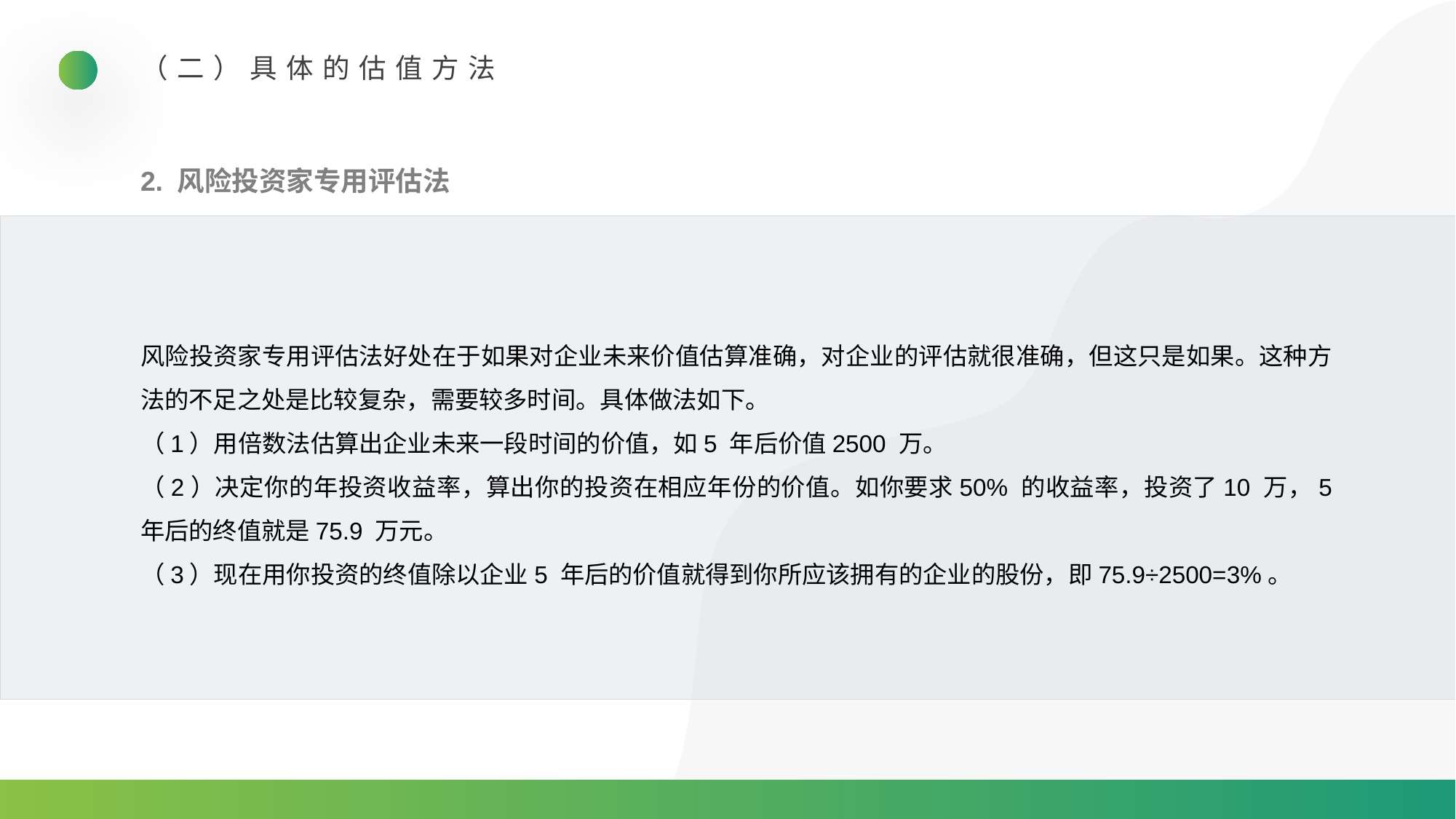

（二）具体的估值方法
2. 风险投资家专用评估法

风险投资家专用评估法好处在于如果对企业未来价值估算准确，对企业的评估就很准确，但这只是如果。这种方法的不足之处是比较复杂，需要较多时间。具体做法如下。
（1）用倍数法估算出企业未来一段时间的价值，如5 年后价值2500 万。
（2）决定你的年投资收益率，算出你的投资在相应年份的价值。如你要求50% 的收益率，投资了10 万，5 年后的终值就是75.9 万元。
（3）现在用你投资的终值除以企业5 年后的价值就得到你所应该拥有的企业的股份，即75.9÷2500=3%。